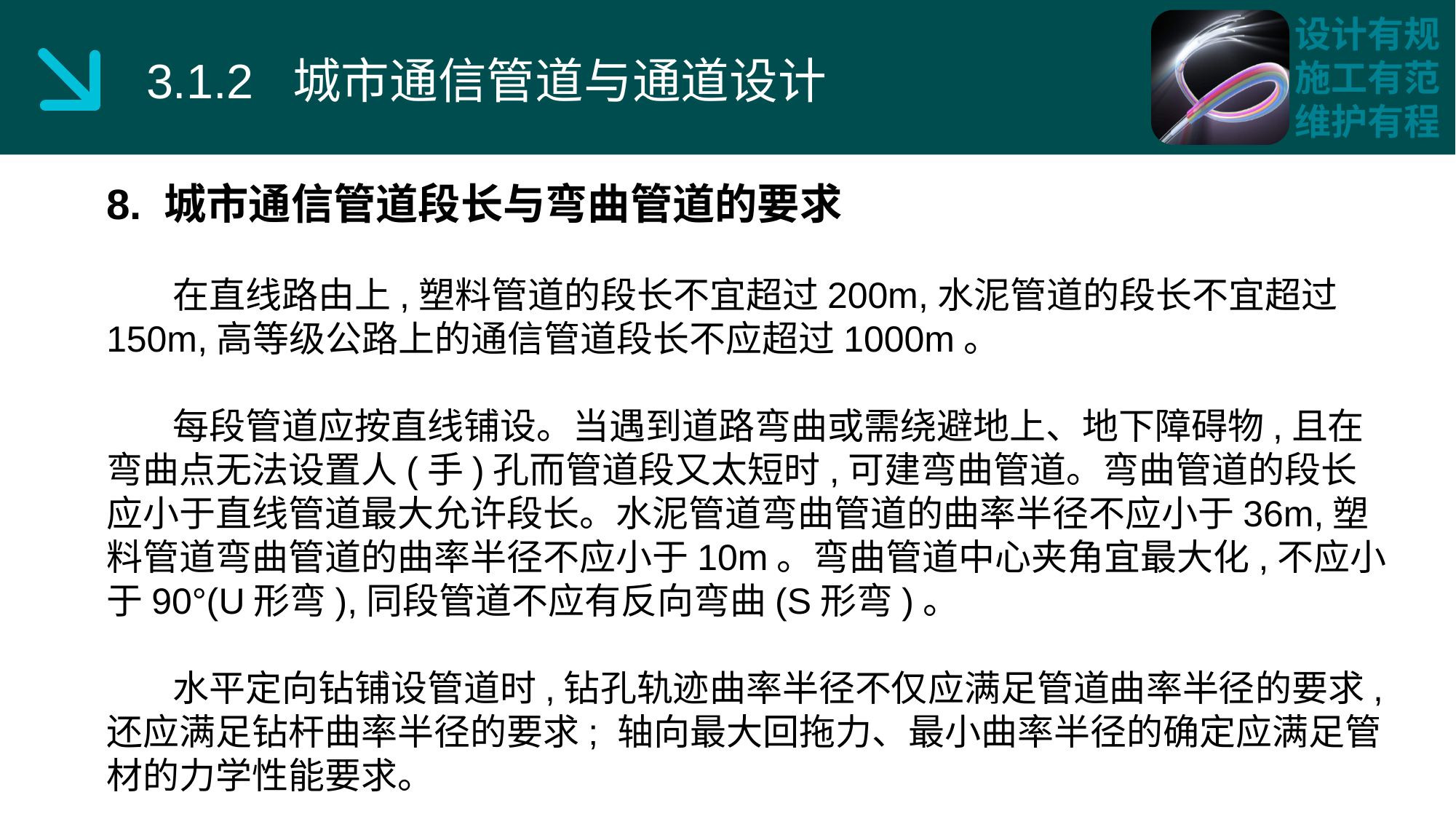

3.1.2  城市通信管道与通道设计

8. 城市通信管道段长与弯曲管道的要求

       在直线路由上,塑料管道的段长不宜超过200m,水泥管道的段长不宜超过150m,高等级公路上的通信管道段长不应超过1000m。

       每段管道应按直线铺设。当遇到道路弯曲或需绕避地上、地下障碍物,且在弯曲点无法设置人(手)孔而管道段又太短时,可建弯曲管道。弯曲管道的段长应小于直线管道最大允许段长。水泥管道弯曲管道的曲率半径不应小于36m,塑料管道弯曲管道的曲率半径不应小于10m。弯曲管道中心夹角宜最大化,不应小于90°(U形弯),同段管道不应有反向弯曲(S形弯)。

       水平定向钻铺设管道时,钻孔轨迹曲率半径不仅应满足管道曲率半径的要求,还应满足钻杆曲率半径的要求; 轴向最大回拖力、最小曲率半径的确定应满足管材的力学性能要求。